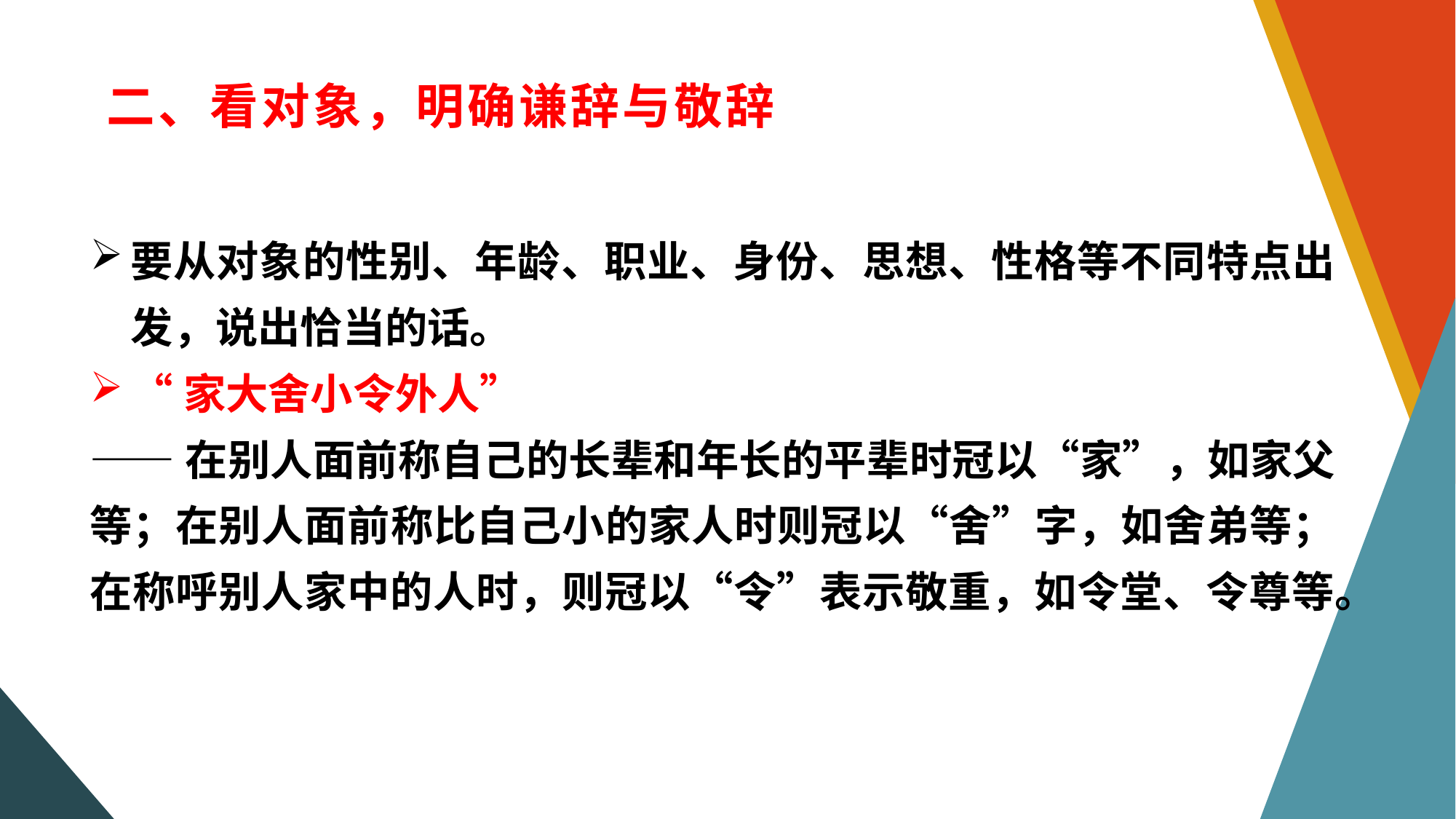

二、看对象，明确谦辞与敬辞
要从对象的性别、年龄、职业、身份、思想、性格等不同特点出发，说出恰当的话。
“家大舍小令外人”
——在别人面前称自己的长辈和年长的平辈时冠以“家”，如家父等；在别人面前称比自己小的家人时则冠以“舍”字，如舍弟等；在称呼别人家中的人时，则冠以“令”表示敬重，如令堂、令尊等。